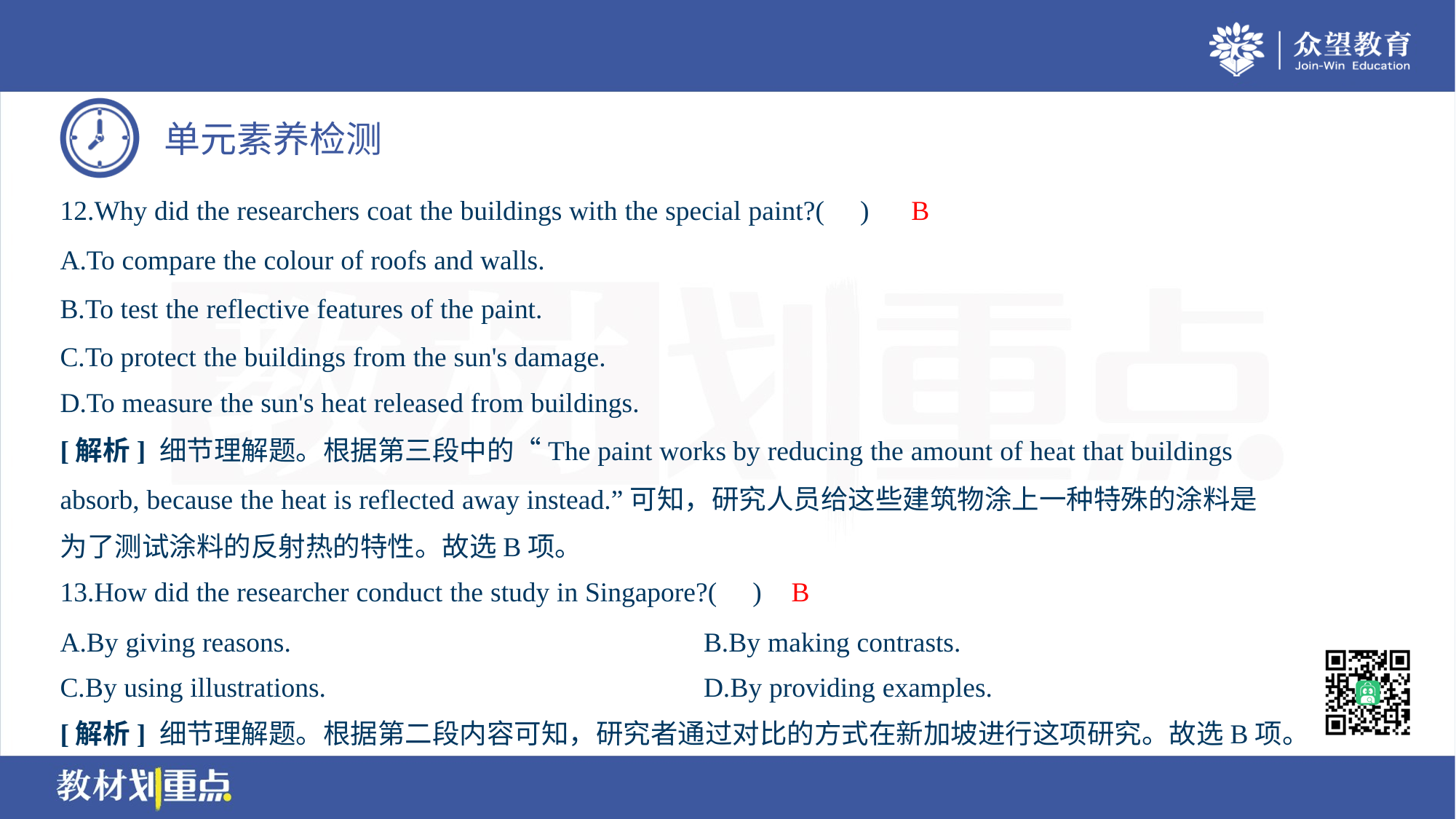

B
12.Why did the researchers coat the buildings with the special paint?(     )
A.To compare the colour of roofs and walls.
B.To test the reflective features of the paint.
C.To protect the buildings from the sun's damage.
D.To measure the sun's heat released from buildings.
[解析] 细节理解题。根据第三段中的“The paint works by reducing the amount of heat that buildings
absorb, because the heat is reflected away instead.”可知，研究人员给这些建筑物涂上一种特殊的涂料是
为了测试涂料的反射热的特性。故选B项。
B
13.How did the researcher conduct the study in Singapore?(     )
A.By giving reasons.	B.By making contrasts.
C.By using illustrations.	D.By providing examples.
[解析] 细节理解题。根据第二段内容可知，研究者通过对比的方式在新加坡进行这项研究。故选B项。